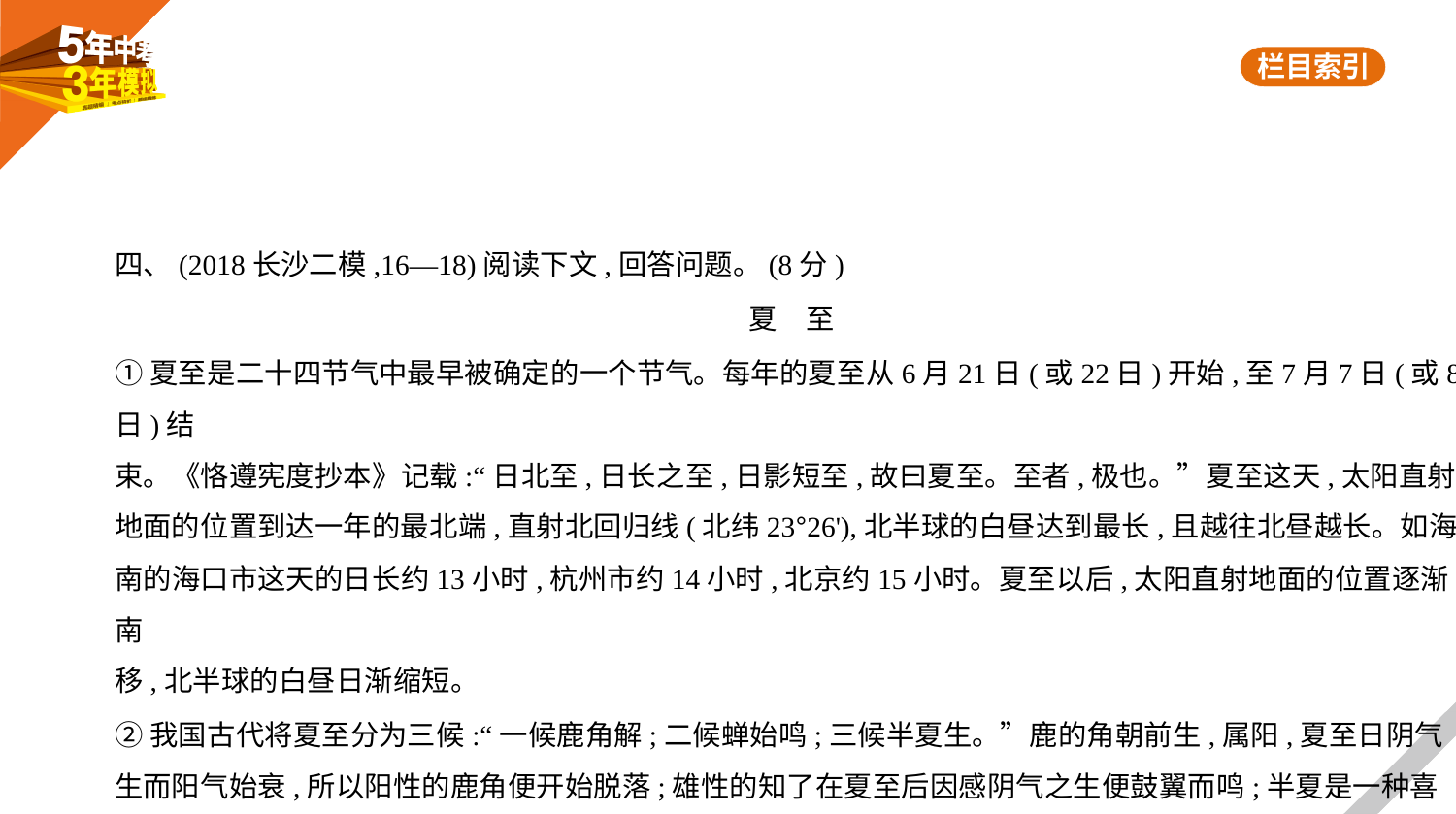

四、(2018长沙二模,16—18)阅读下文,回答问题。(8分)
夏　至
①夏至是二十四节气中最早被确定的一个节气。每年的夏至从6月21日(或22日)开始,至7月7日(或8日)结
束。《恪遵宪度抄本》记载:“日北至,日长之至,日影短至,故曰夏至。至者,极也。”夏至这天,太阳直射
地面的位置到达一年的最北端,直射北回归线(北纬23°26'),北半球的白昼达到最长,且越往北昼越长。如海
南的海口市这天的日长约13小时,杭州市约14小时,北京约15小时。夏至以后,太阳直射地面的位置逐渐南
移,北半球的白昼日渐缩短。
②我国古代将夏至分为三候:“一候鹿角解;二候蝉始鸣;三候半夏生。”鹿的角朝前生,属阳,夏至日阴气
生而阳气始衰,所以阳性的鹿角便开始脱落;雄性的知了在夏至后因感阴气之生便鼓翼而鸣;半夏是一种喜
阴的药草,因在仲夏的沼泽地或水田中出生所以得名。